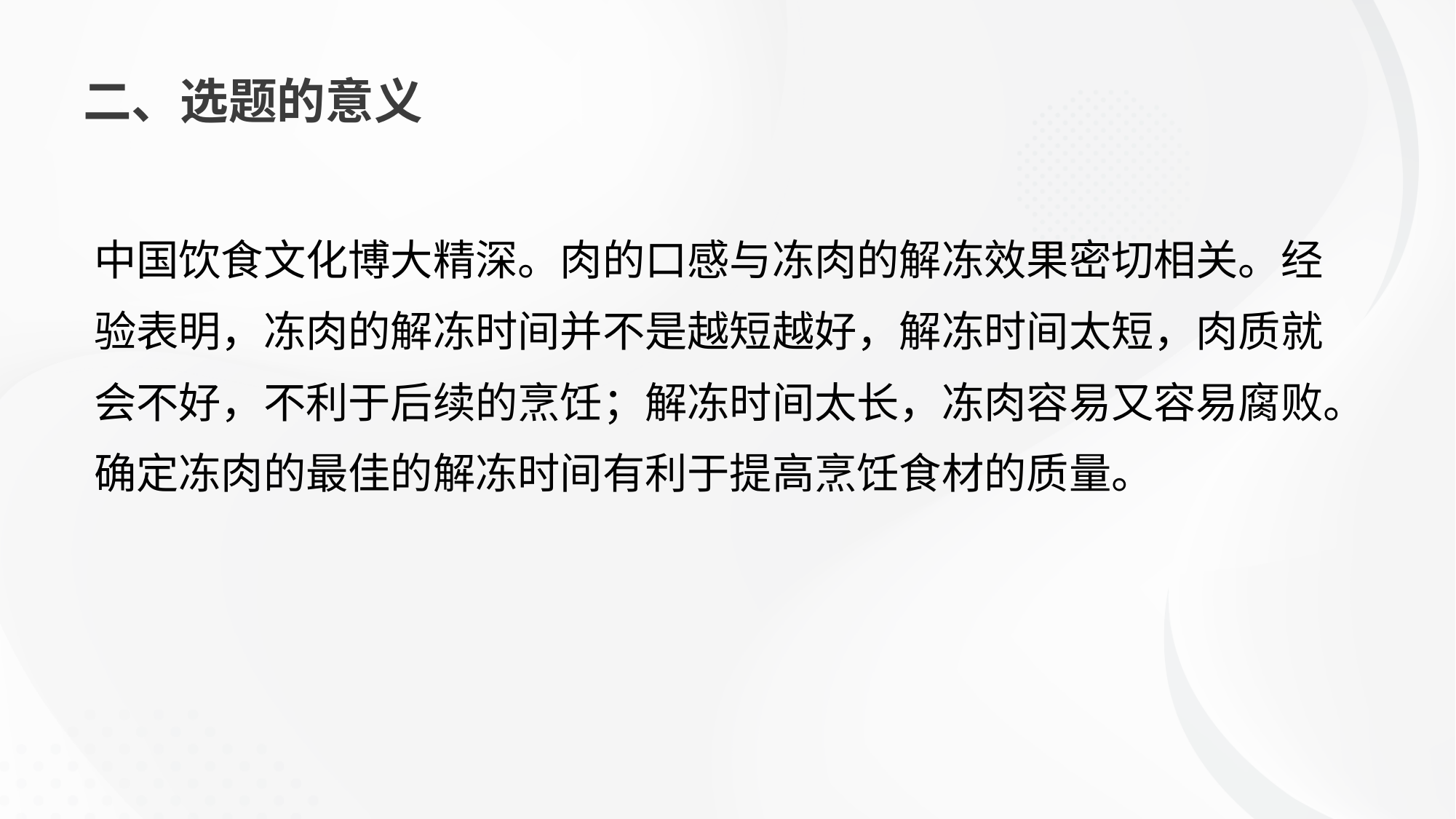

# 二、选题的意义
中国饮食文化博大精深。肉的口感与冻肉的解冻效果密切相关。经验表明，冻肉的解冻时间并不是越短越好，解冻时间太短，肉质就会不好，不利于后续的烹饪；解冻时间太长，冻肉容易又容易腐败。确定冻肉的最佳的解冻时间有利于提高烹饪食材的质量。